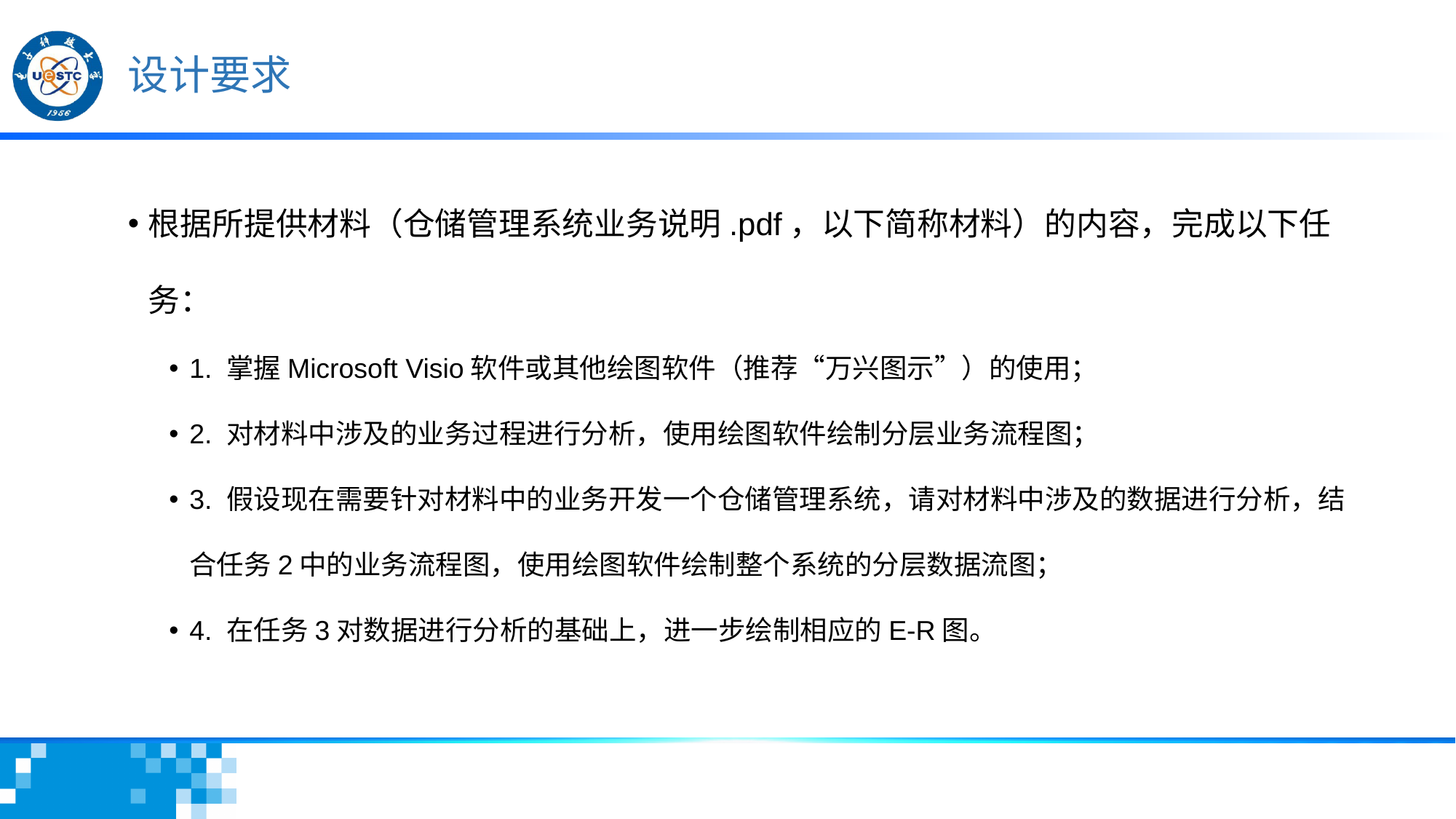

# 设计要求
根据所提供材料（仓储管理系统业务说明.pdf，以下简称材料）的内容，完成以下任务：
1. 掌握Microsoft Visio软件或其他绘图软件（推荐“万兴图示”）的使用；
2. 对材料中涉及的业务过程进行分析，使用绘图软件绘制分层业务流程图；
3. 假设现在需要针对材料中的业务开发一个仓储管理系统，请对材料中涉及的数据进行分析，结合任务2中的业务流程图，使用绘图软件绘制整个系统的分层数据流图；
4. 在任务3对数据进行分析的基础上，进一步绘制相应的E-R图。